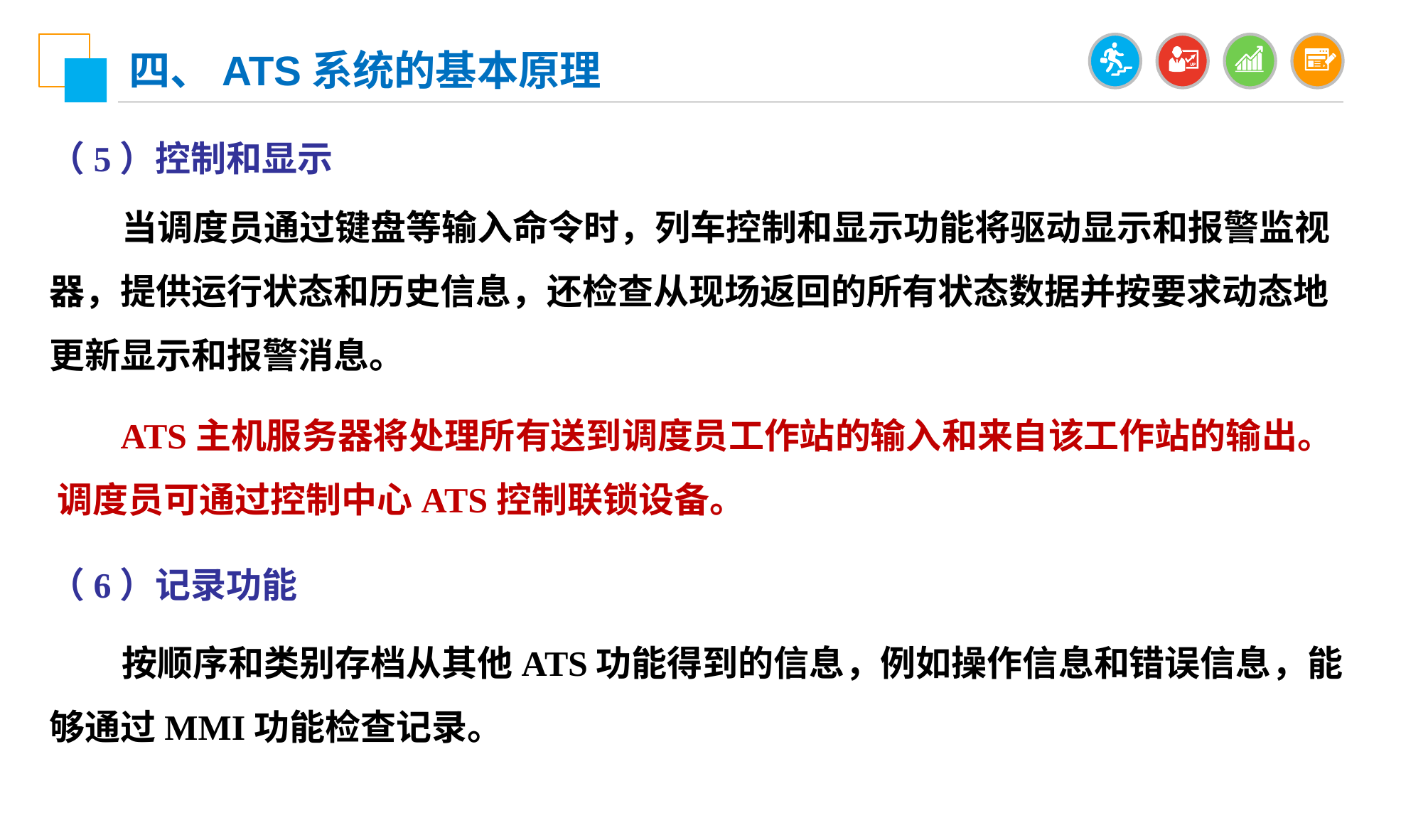

四、ATS系统的基本原理
（5）控制和显示
        当调度员通过键盘等输入命令时，列车控制和显示功能将驱动显示和报警监视器，提供运行状态和历史信息，还检查从现场返回的所有状态数据并按要求动态地更新显示和报警消息。
        ATS主机服务器将处理所有送到调度员工作站的输入和来自该工作站的输出。 调度员可通过控制中心ATS控制联锁设备。
（6）记录功能
        按顺序和类别存档从其他ATS功能得到的信息，例如操作信息和错误信息，能够通过MMI功能检查记录。